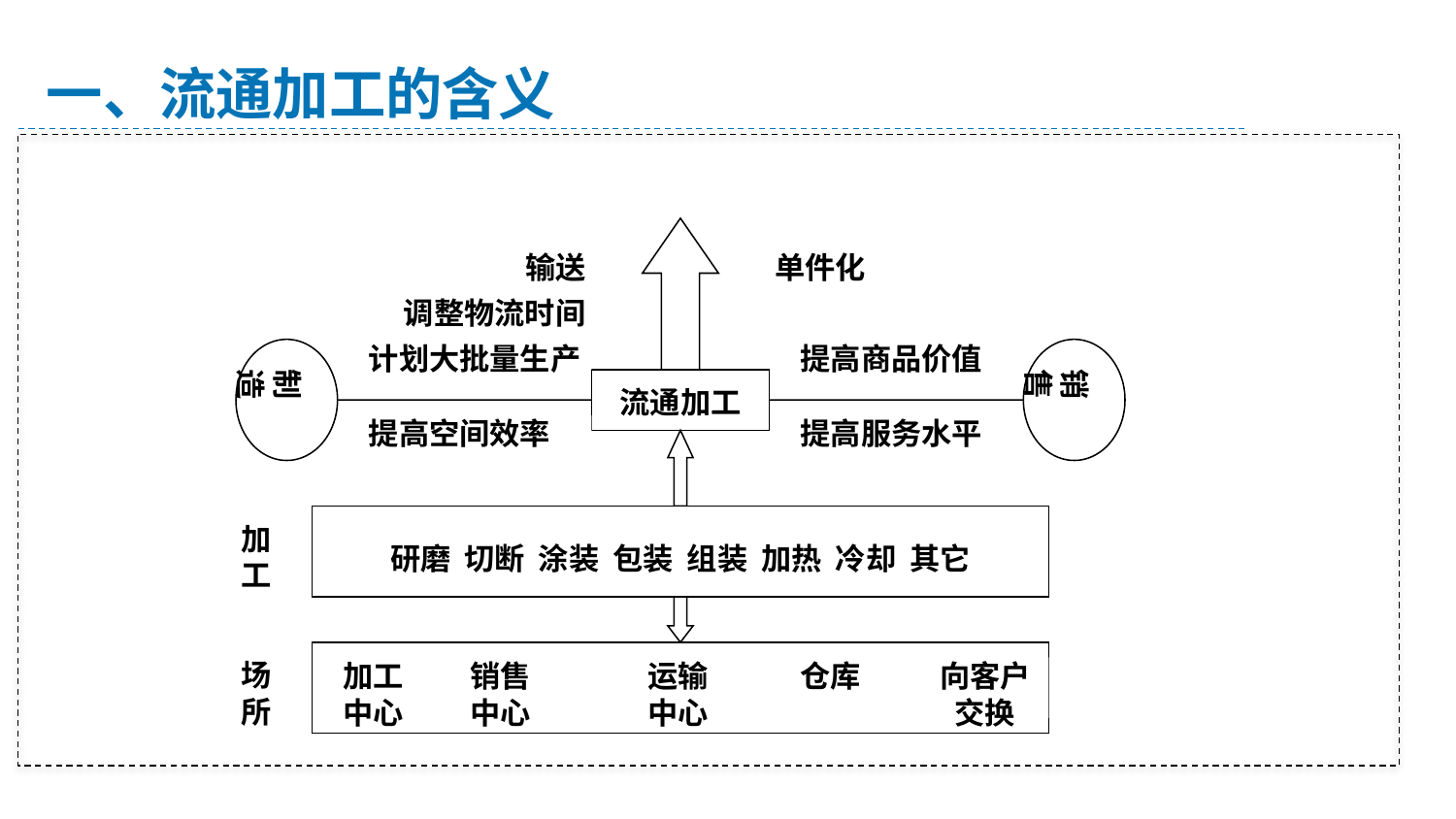

一、流通加工的含义

输送

单件化

调整物流时间

制 造
计划大批量生产

提高商品价值

销 售
流通加工

提高空间效率

提高服务水平

加工

研磨  切断  涂装  包装  组装  加热  冷却  其它

加工
中心

销售
中心

运输
中心

仓库

向客户
交换

场所